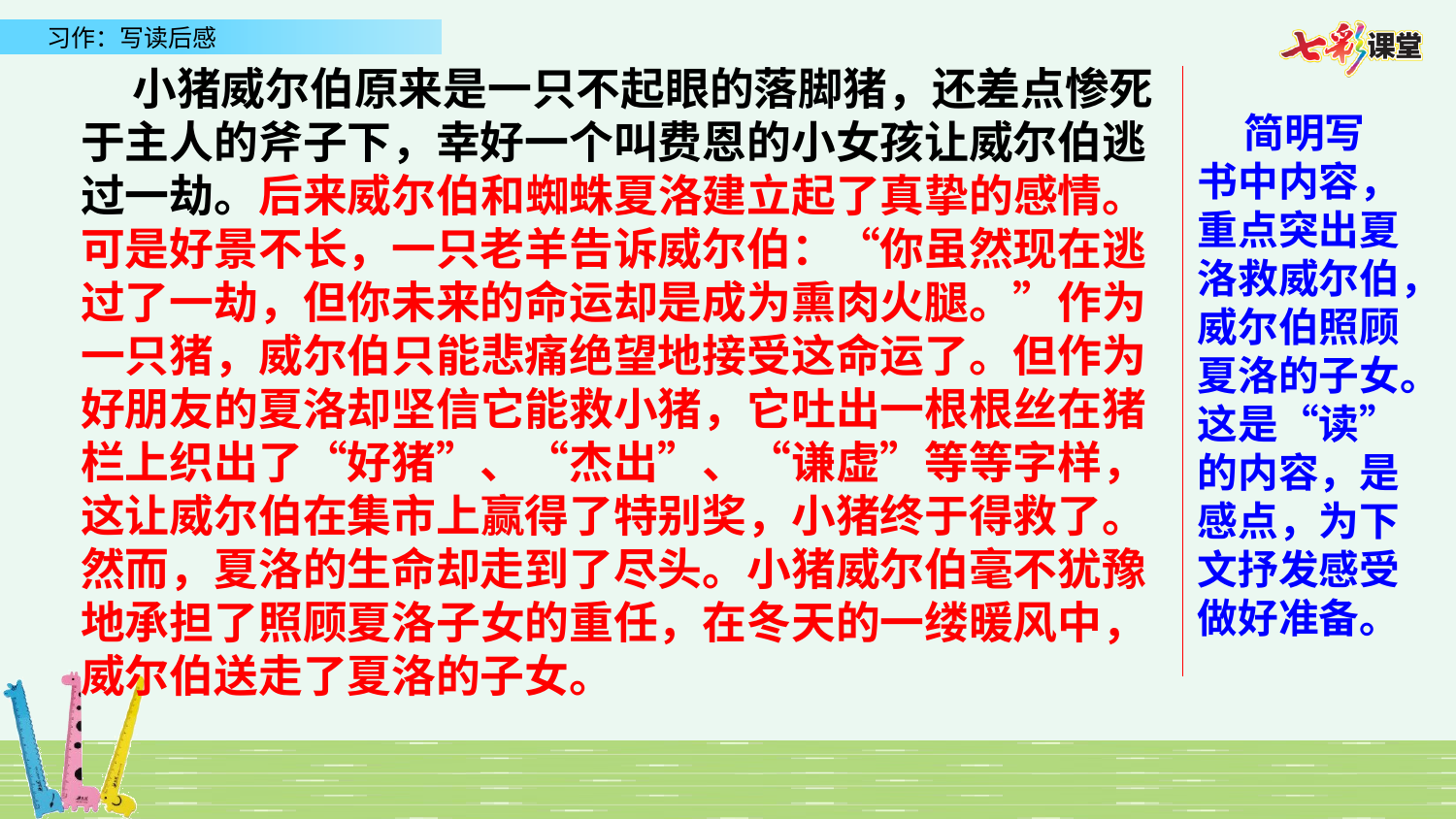

小猪威尔伯原来是一只不起眼的落脚猪，还差点惨死于主人的斧子下，幸好一个叫费恩的小女孩让威尔伯逃过一劫。后来威尔伯和蜘蛛夏洛建立起了真挚的感情。可是好景不长，一只老羊告诉威尔伯：“你虽然现在逃过了一劫，但你未来的命运却是成为熏肉火腿。”作为一只猪，威尔伯只能悲痛绝望地接受这命运了。但作为好朋友的夏洛却坚信它能救小猪，它吐出一根根丝在猪栏上织出了“好猪”、“杰出”、“谦虚”等等字样，这让威尔伯在集市上赢得了特别奖，小猪终于得救了。然而，夏洛的生命却走到了尽头。小猪威尔伯毫不犹豫地承担了照顾夏洛子女的重任，在冬天的一缕暖风中，威尔伯送走了夏洛的子女。
    简明写书中内容，重点突出夏洛救威尔伯，威尔伯照顾夏洛的子女。这是“读”的内容，是感点，为下文抒发感受做好准备。